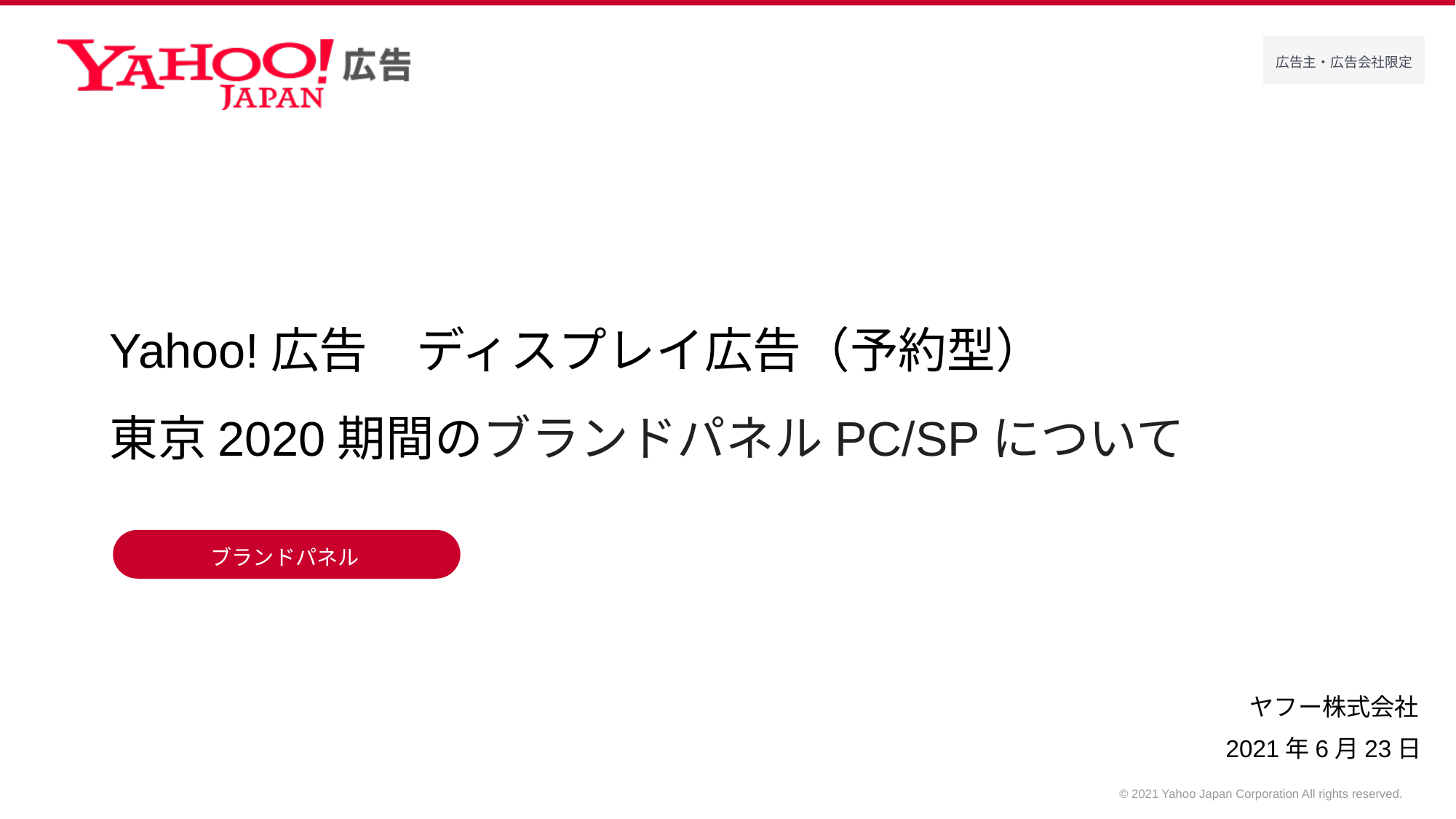

# Yahoo!広告　ディスプレイ広告（予約型） 東京2020期間のブランドパネルPC/SPについて
ブランドパネル
2021年6月23日